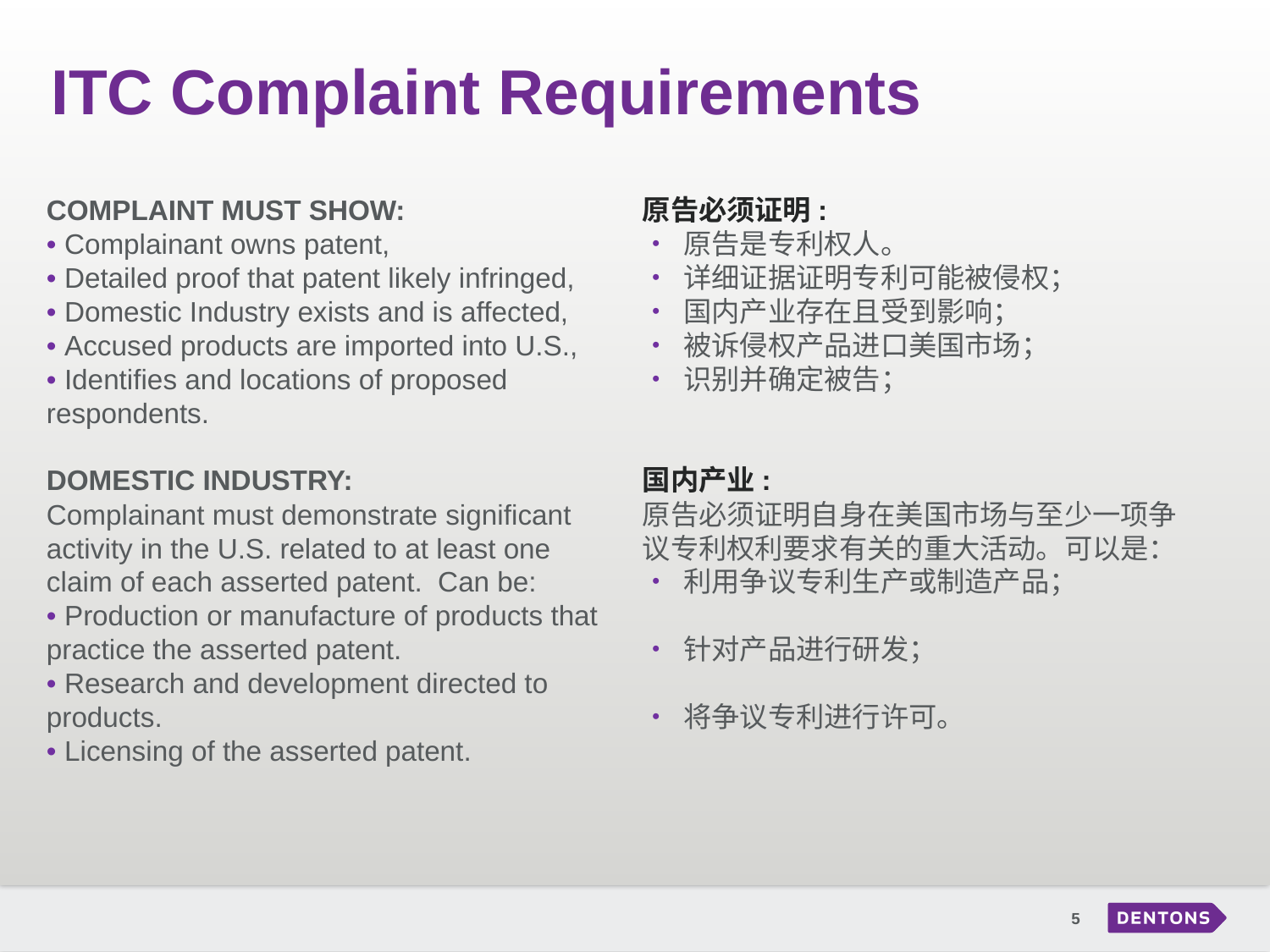

# ITC Complaint Requirements
COMPLAINT MUST SHOW:
• Complainant owns patent,
• Detailed proof that patent likely infringed,
• Domestic Industry exists and is affected,
• Accused products are imported into U.S.,
• Identifies and locations of proposed respondents.
DOMESTIC INDUSTRY:
Complainant must demonstrate significant activity in the U.S. related to at least one claim of each asserted patent.  Can be:
• Production or manufacture of products that practice the asserted patent.
• Research and development directed to products.
• Licensing of the asserted patent.
原告必须证明:
• 原告是专利权人。
• 详细证据证明专利可能被侵权；
• 国内产业存在且受到影响；
• 被诉侵权产品进口美国市场；
• 识别并确定被告；

国内产业:
原告必须证明自身在美国市场与至少一项争议专利权利要求有关的重大活动。可以是：
• 利用争议专利生产或制造产品；

• 针对产品进行研发；

• 将争议专利进行许可。
5